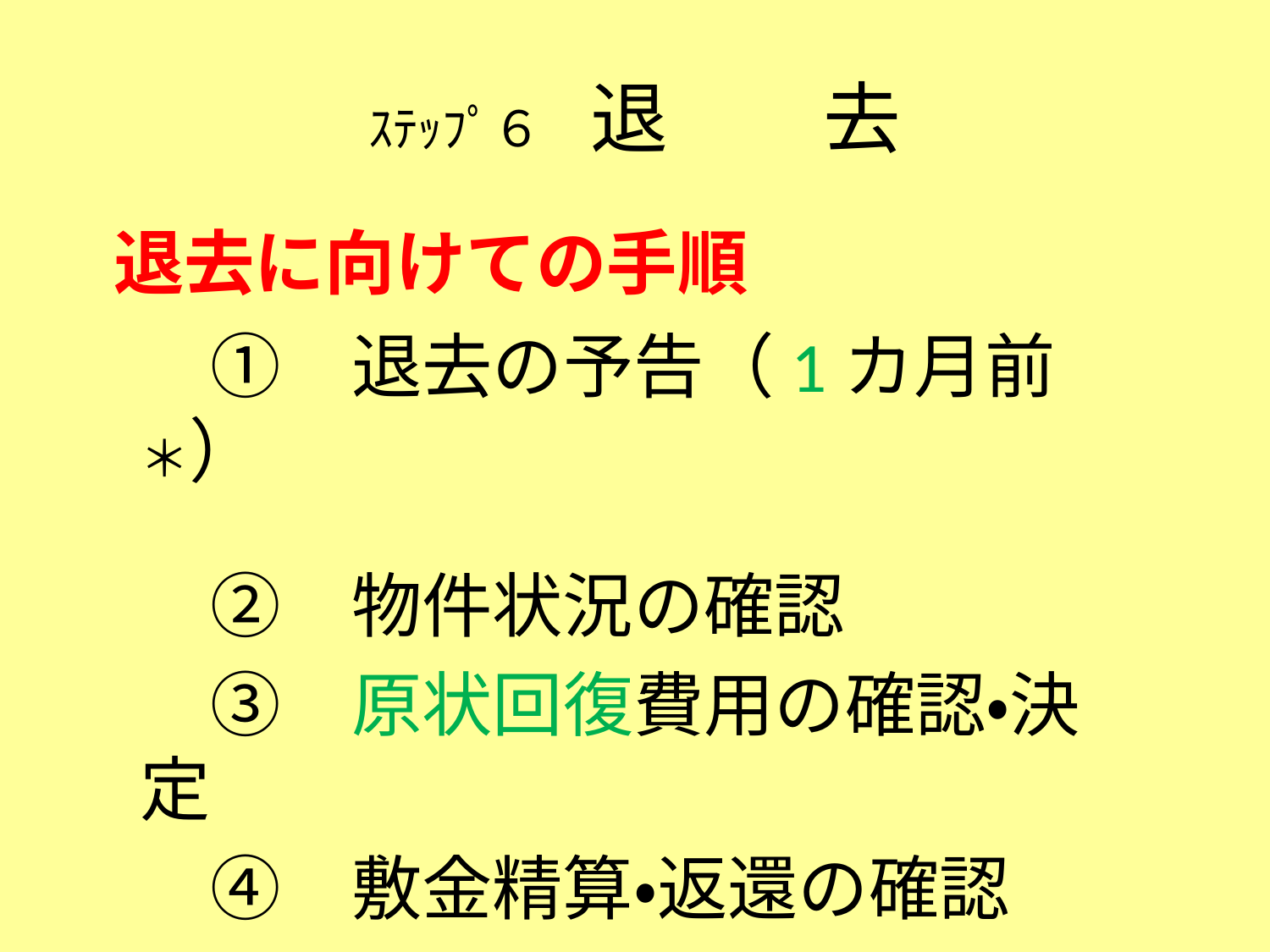

# ｽﾃｯﾌﾟ６　退　　去
退去に向けての手順
　①　退去の予告（1カ月前＊）

　　　　　　　　　＊契約によって異なる
　②　物件状況の確認
　③　原状回復費用の確認・決定
　④　敷金精算・返還の確認
　⑤　部屋の明け渡し